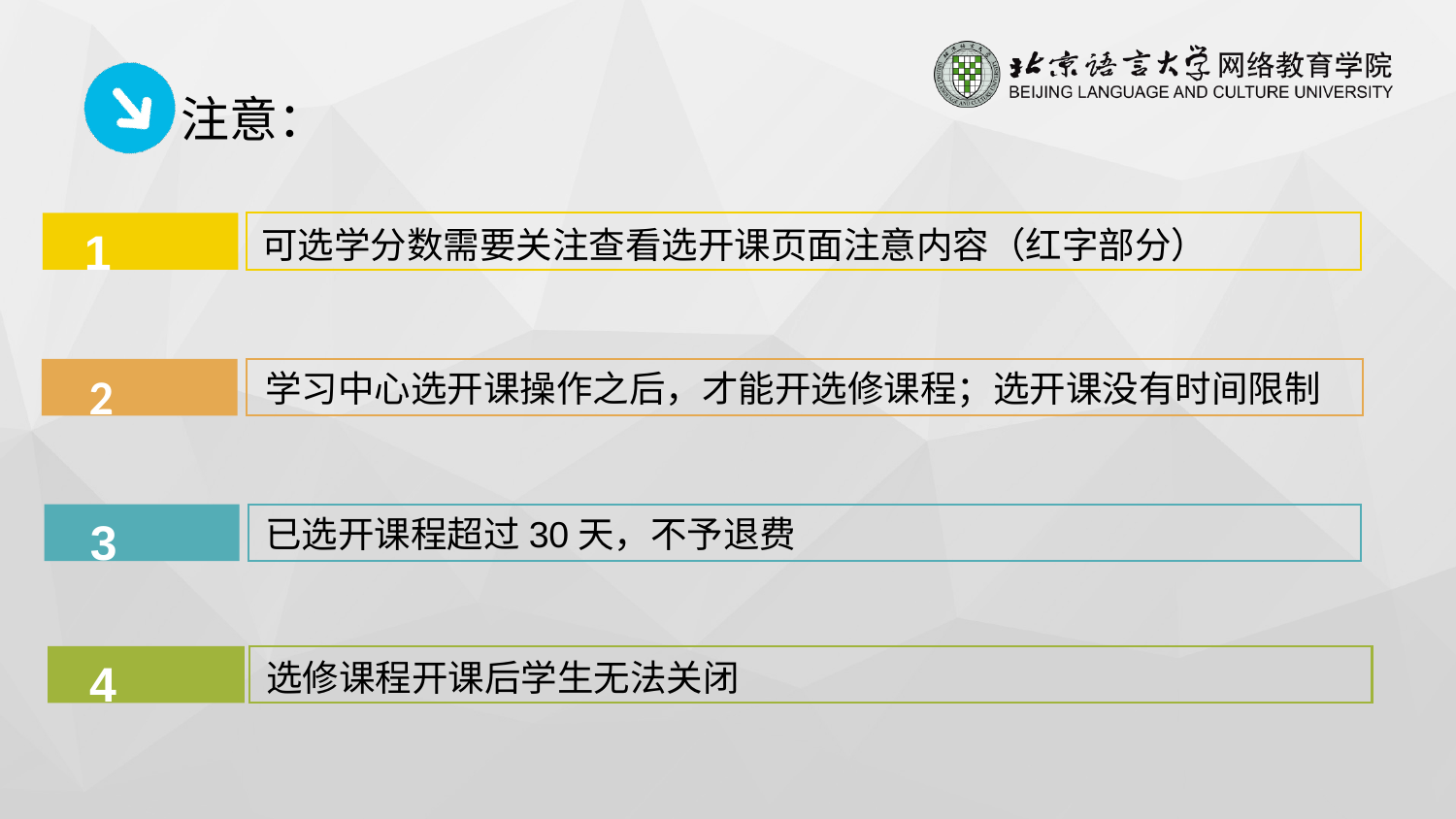

# 注意：

  1
可选学分数需要关注查看选开课页面注意内容（红字部分）

   2
学习中心选开课操作之后，才能开选修课程；选开课没有时间限制

  3
已选开课程超过30天，不予退费

  4

选修课程开课后学生无法关闭